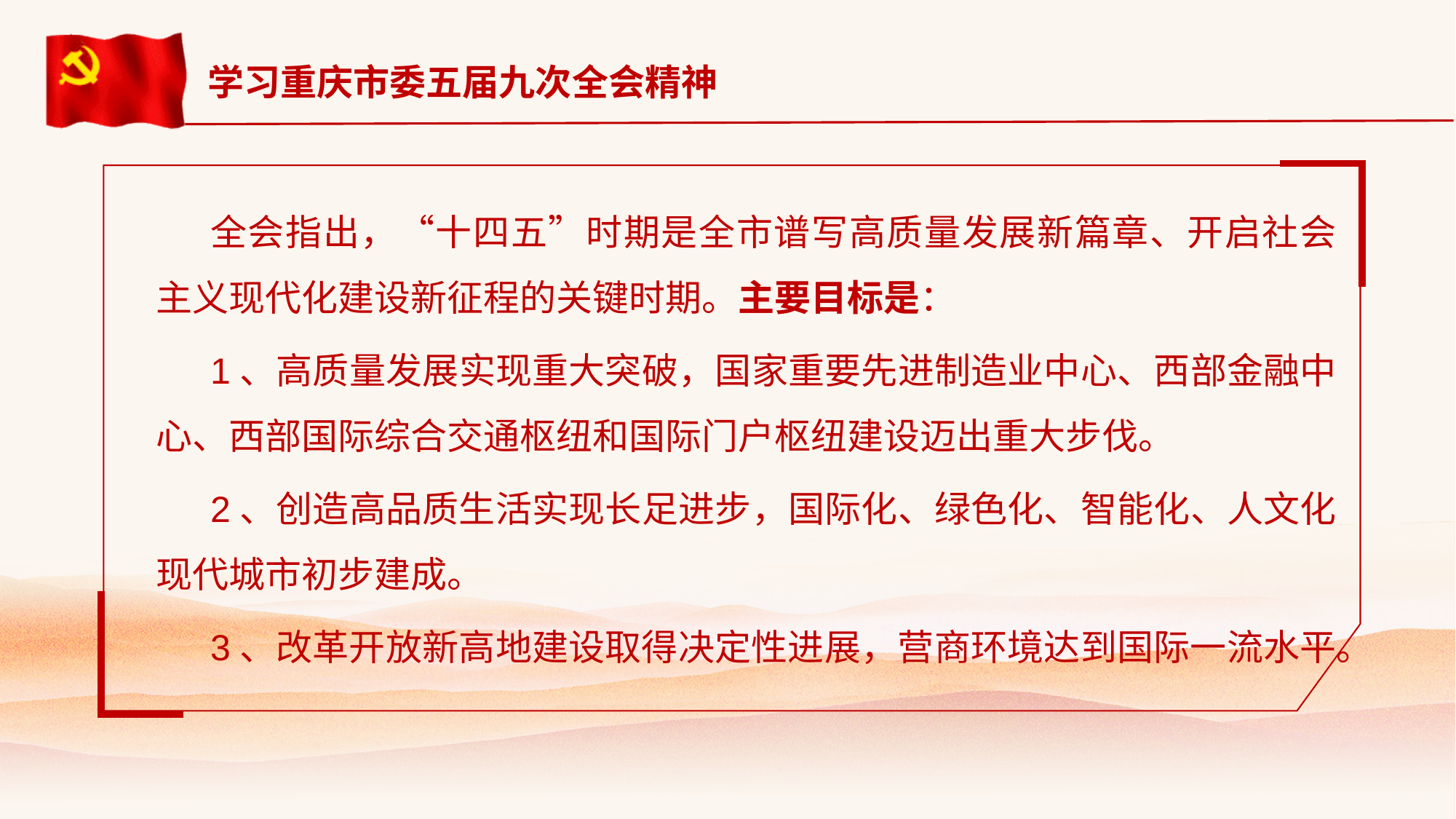

# 学习重庆市委五届九次全会精神

全会指出，“十四五”时期是全市谱写高质量发展新篇章、开启社会主义现代化建设新征程的关键时期。主要目标是：
1、高质量发展实现重大突破，国家重要先进制造业中心、西部金融中心、西部国际综合交通枢纽和国际门户枢纽建设迈出重大步伐。
2、创造高品质生活实现长足进步，国际化、绿色化、智能化、人文化现代城市初步建成。
3、改革开放新高地建设取得决定性进展，营商环境达到国际一流水平。